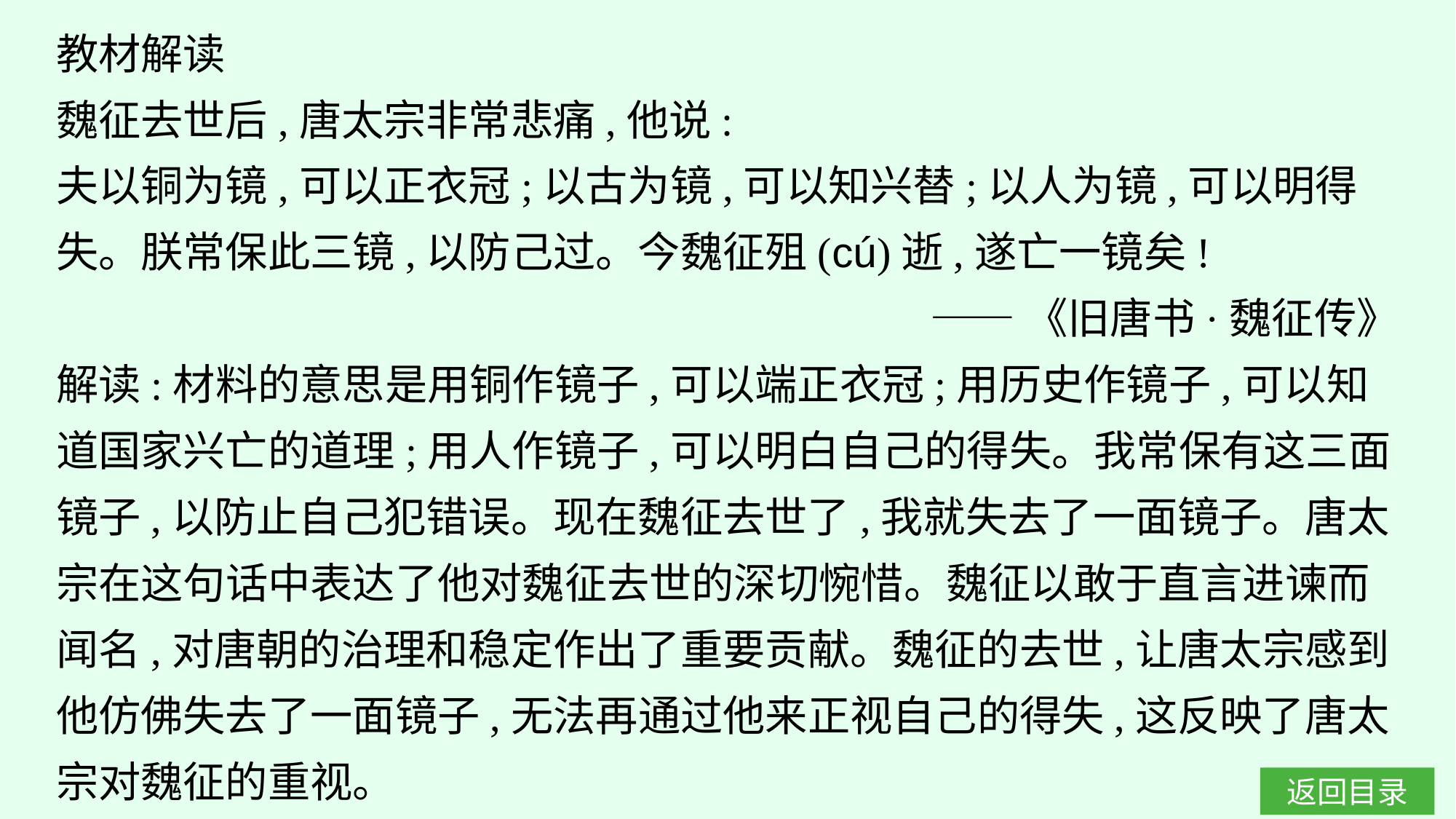

教材解读
魏征去世后,唐太宗非常悲痛,他说:
夫以铜为镜,可以正衣冠;以古为镜,可以知兴替;以人为镜,可以明得失。朕常保此三镜,以防己过。今魏征殂(cú)逝,遂亡一镜矣!
——《旧唐书·魏征传》
解读:材料的意思是用铜作镜子,可以端正衣冠;用历史作镜子,可以知道国家兴亡的道理;用人作镜子,可以明白自己的得失。我常保有这三面镜子,以防止自己犯错误。现在魏征去世了,我就失去了一面镜子。唐太宗在这句话中表达了他对魏征去世的深切惋惜。魏征以敢于直言进谏而闻名,对唐朝的治理和稳定作出了重要贡献。魏征的去世,让唐太宗感到他仿佛失去了一面镜子,无法再通过他来正视自己的得失,这反映了唐太宗对魏征的重视。